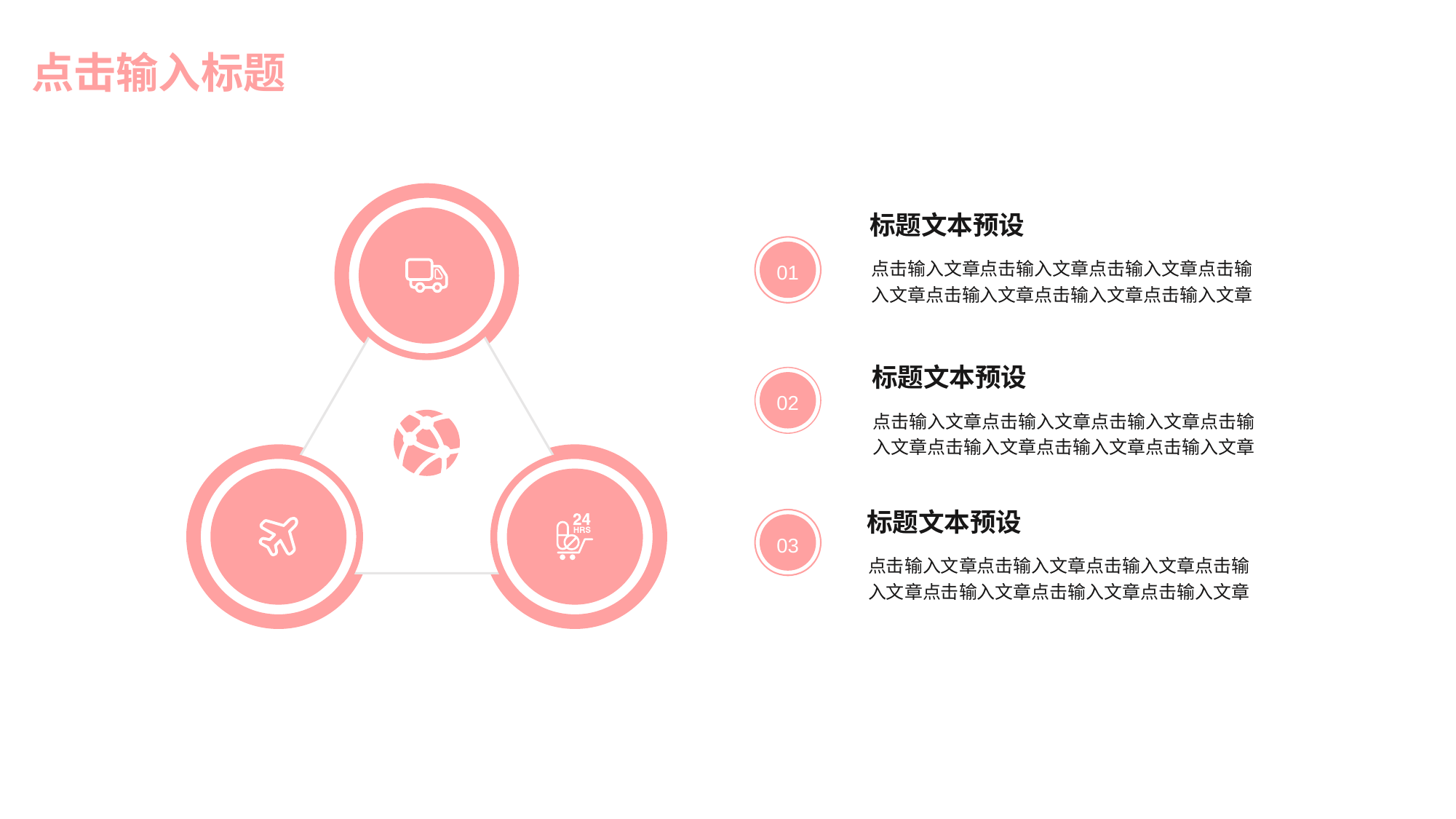

点击输入标题

标题文本预设

01

02

03
点击输入文章点击输入文章点击输入文章点击输入文章点击输入文章点击输入文章点击输入文章
标题文本预设
点击输入文章点击输入文章点击输入文章点击输入文章点击输入文章点击输入文章点击输入文章
标题文本预设
点击输入文章点击输入文章点击输入文章点击输入文章点击输入文章点击输入文章点击输入文章